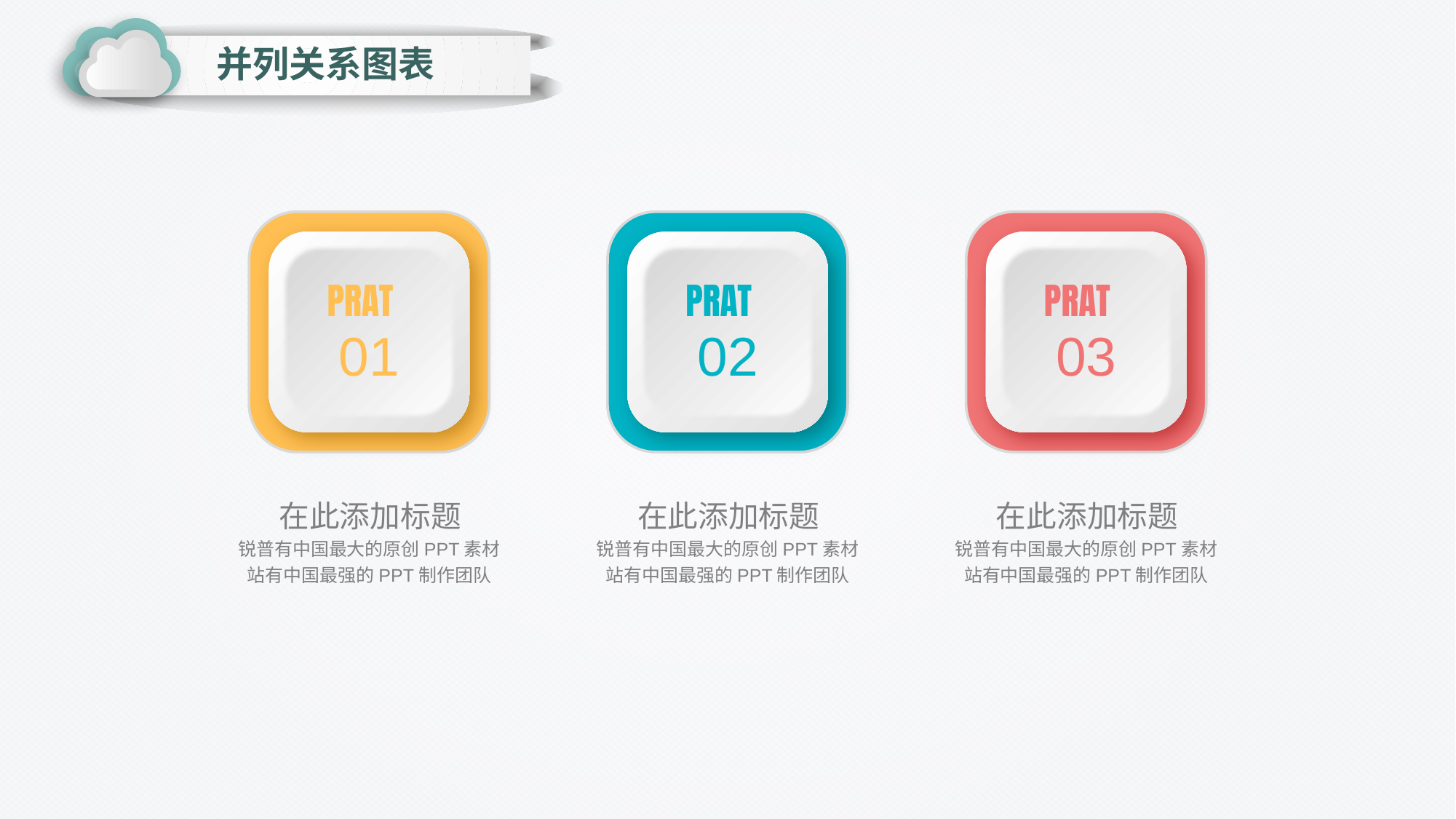

并列关系图表

PRAT
01
PRAT
02
PRAT
03
在此添加标题
锐普有中国最大的原创PPT素材站有中国最强的PPT制作团队
在此添加标题
锐普有中国最大的原创PPT素材站有中国最强的PPT制作团队
在此添加标题
锐普有中国最大的原创PPT素材站有中国最强的PPT制作团队